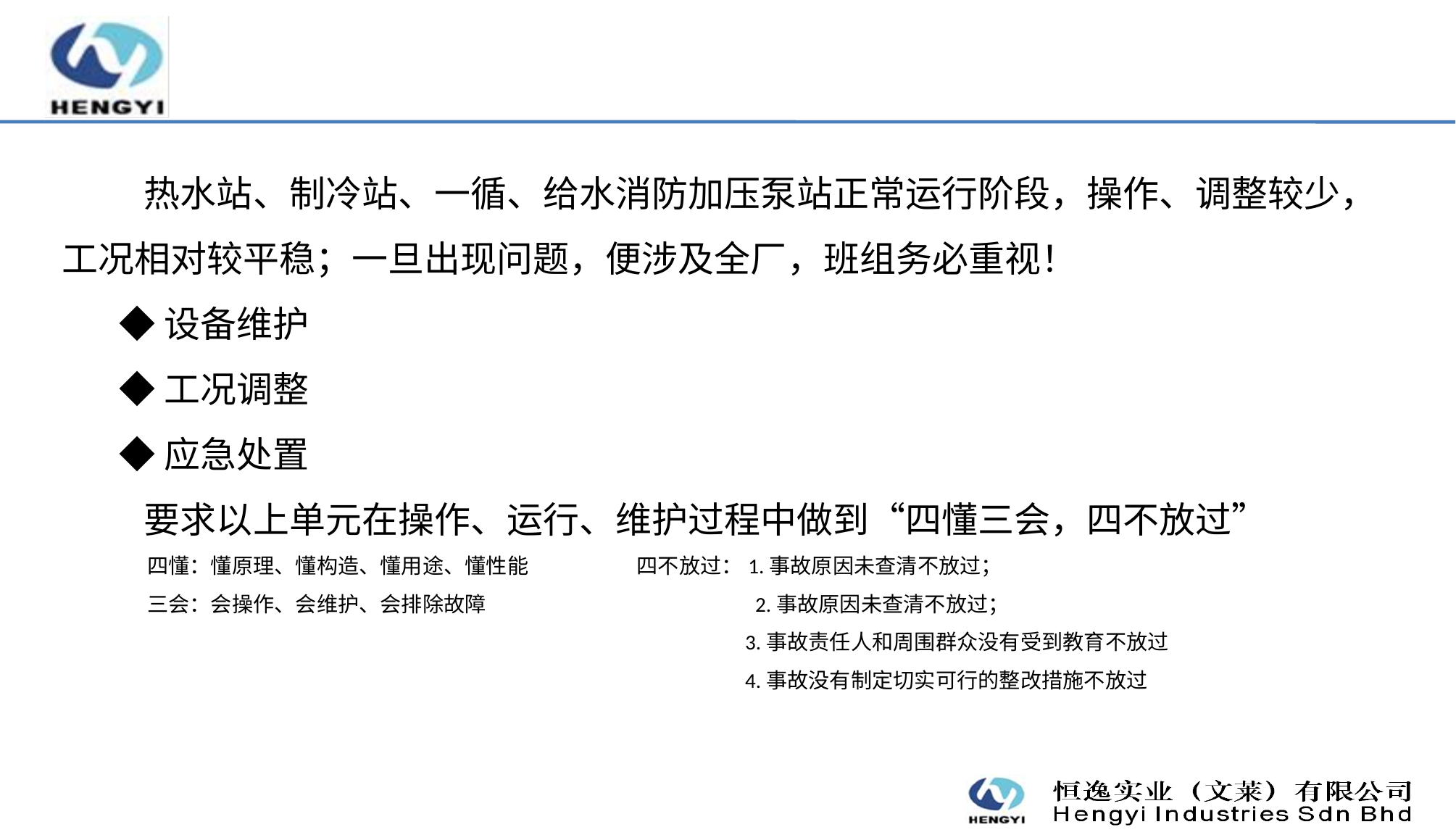

热水站、制冷站、一循、给水消防加压泵站正常运行阶段，操作、调整较少，工况相对较平稳；一旦出现问题，便涉及全厂，班组务必重视！
       ◆设备维护
       ◆工况调整
       ◆应急处置
         要求以上单元在操作、运行、维护过程中做到“四懂三会，四不放过”
                 四懂：懂原理、懂构造、懂用途、懂性能                       四不放过：1.事故原因未查清不放过；
                 三会：会操作、会维护、会排除故障                                                        2.事故原因未查清不放过；
                                                                                                                                                 3.事故责任人和周围群众没有受到教育不放过
                                                                                                                                                 4.事故没有制定切实可行的整改措施不放过